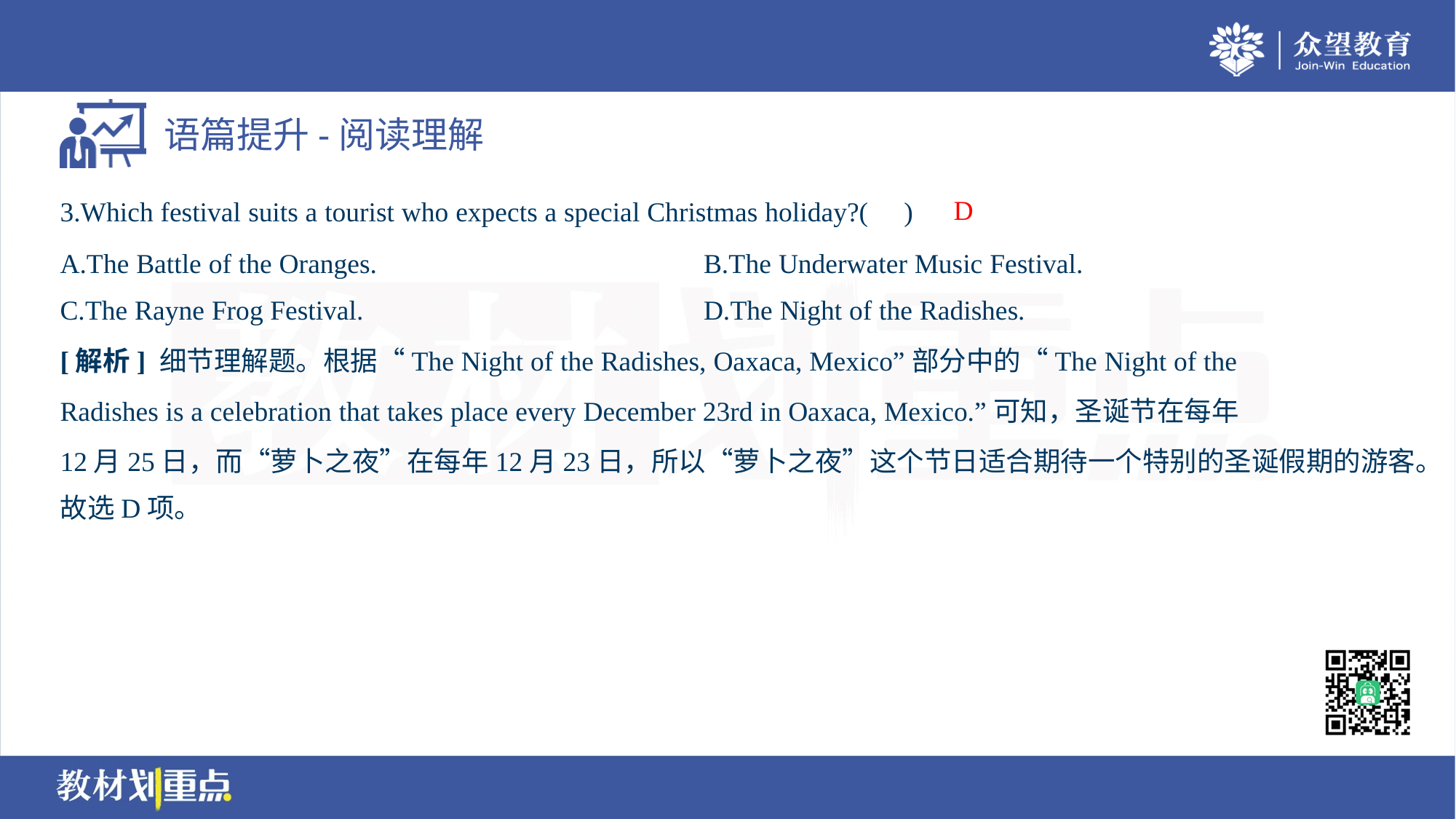

D
3.Which festival suits a tourist who expects a special Christmas holiday?(     )
A.The Battle of the Oranges.	B.The Underwater Music Festival.
C.The Rayne Frog Festival.	D.The Night of the Radishes.
[解析] 细节理解题。根据“The Night of the Radishes, Oaxaca, Mexico”部分中的“The Night of the
Radishes is a celebration that takes place every December 23rd in Oaxaca, Mexico.”可知，圣诞节在每年
12月25日，而“萝卜之夜”在每年12月23日，所以“萝卜之夜”这个节日适合期待一个特别的圣诞假期的游客。
故选D项。